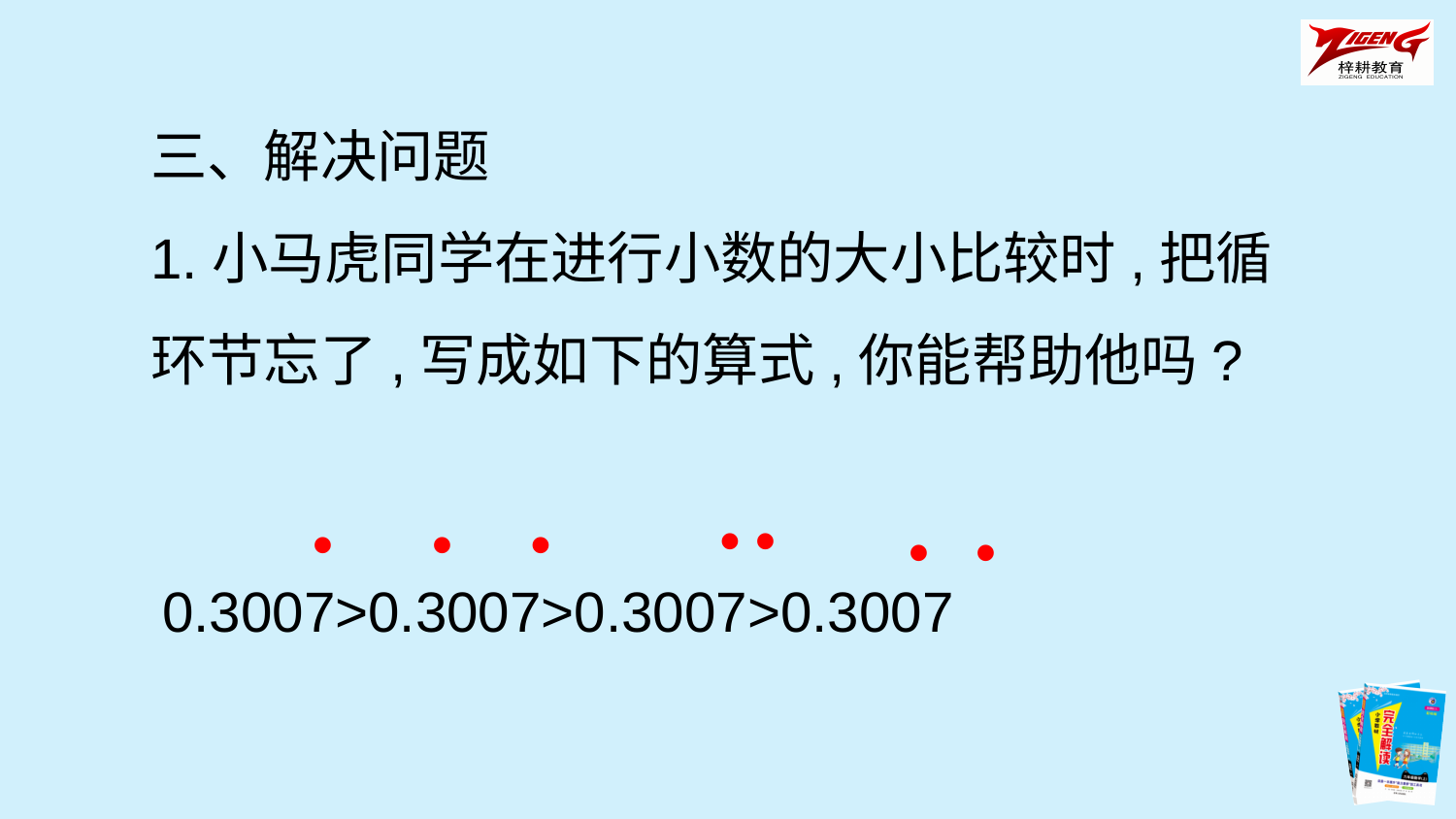

三、解决问题
1.小马虎同学在进行小数的大小比较时,把循环节忘了,写成如下的算式,你能帮助他吗?
• •
•
•     •
•   •
0.3007>0.3007>0.3007>0.3007